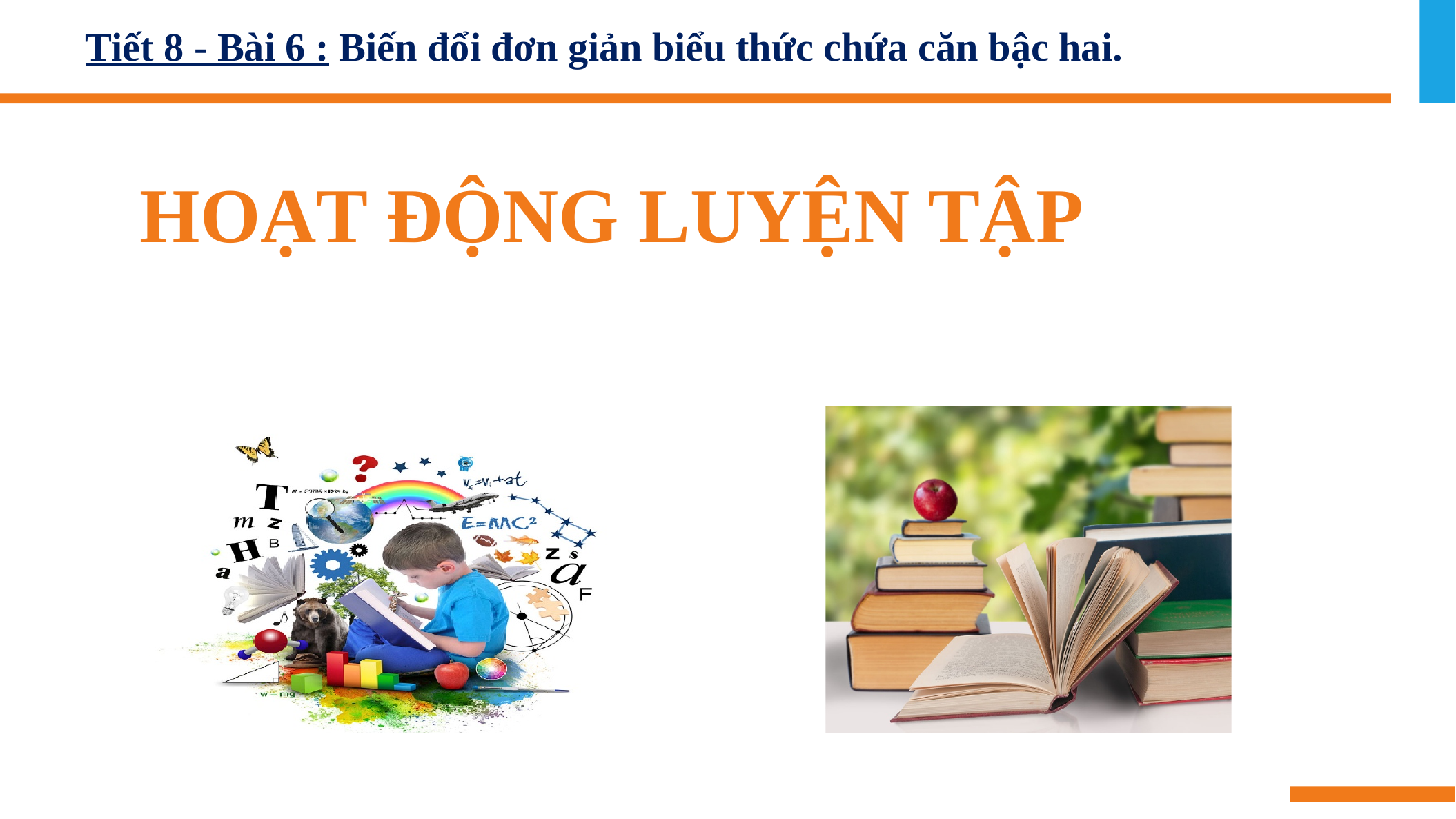

Tiết 8 - Bài 6 : Biến đổi đơn giản biểu thức chứa căn bậc hai.

HOẠT ĐỘNG LUYỆN TẬP
点击请替换文字内容
ADD RELATED TITLE WORDS
点击请替换文字内容